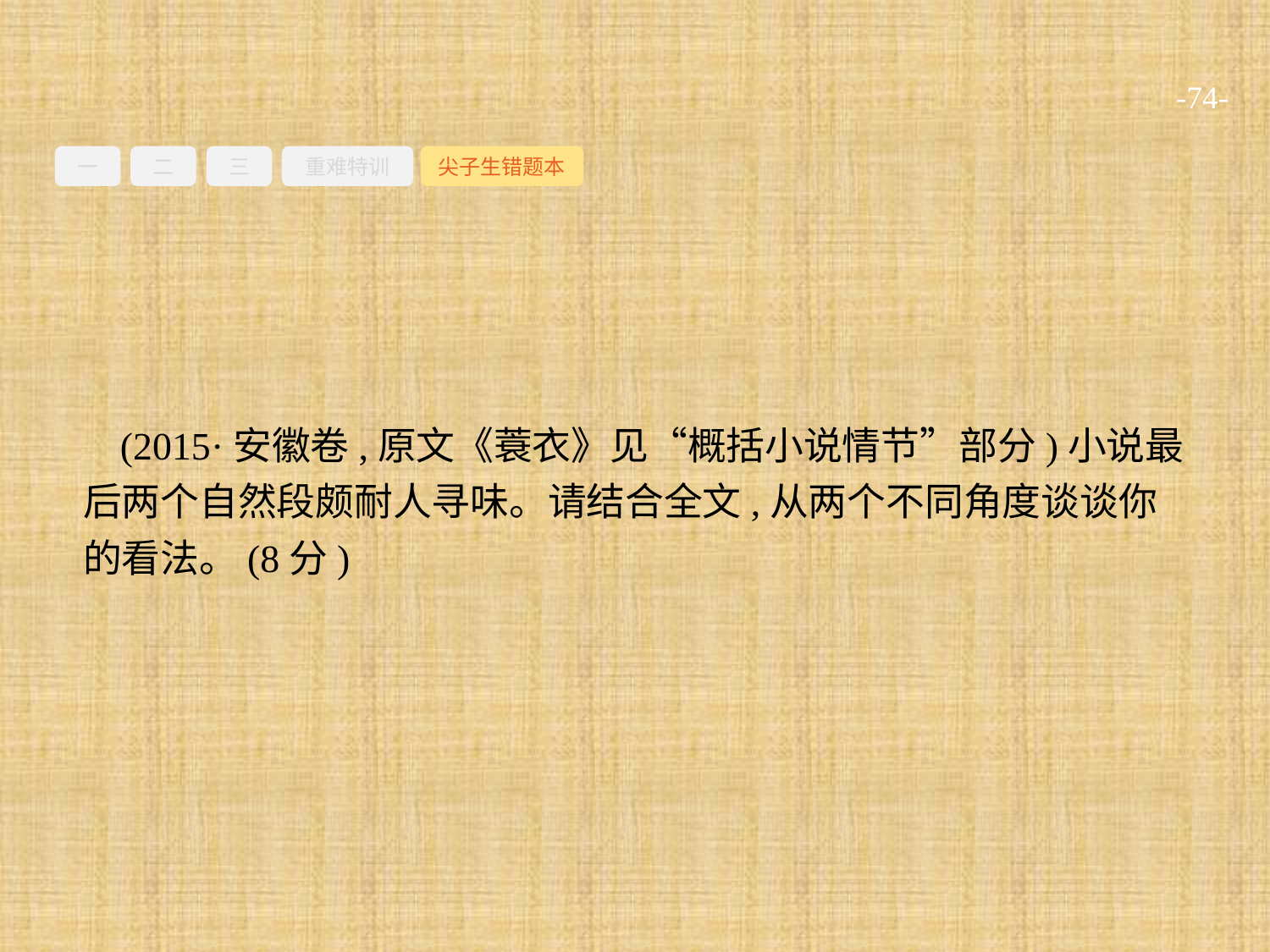

-74-
一
二
三
重难特训
尖子生错题本
(2015·安徽卷,原文《蓑衣》见“概括小说情节”部分)小说最后两个自然段颇耐人寻味。请结合全文,从两个不同角度谈谈你的看法。(8分)